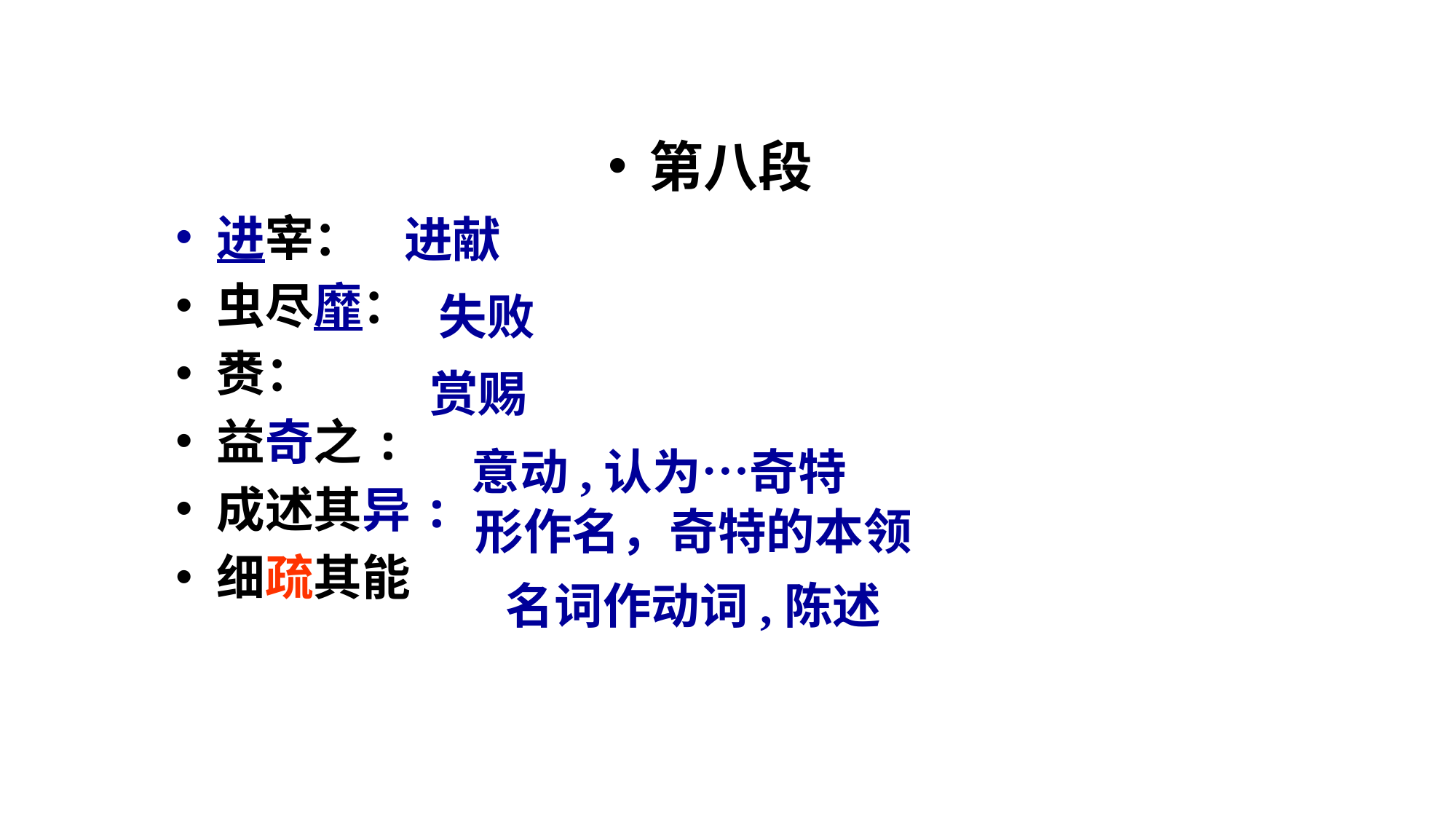

第八段
进宰：
虫尽靡：
赉：
益奇之:
成述其异:
细疏其能
进献
失败
赏赐
意动,认为…奇特
形作名，奇特的本领
名词作动词,陈述